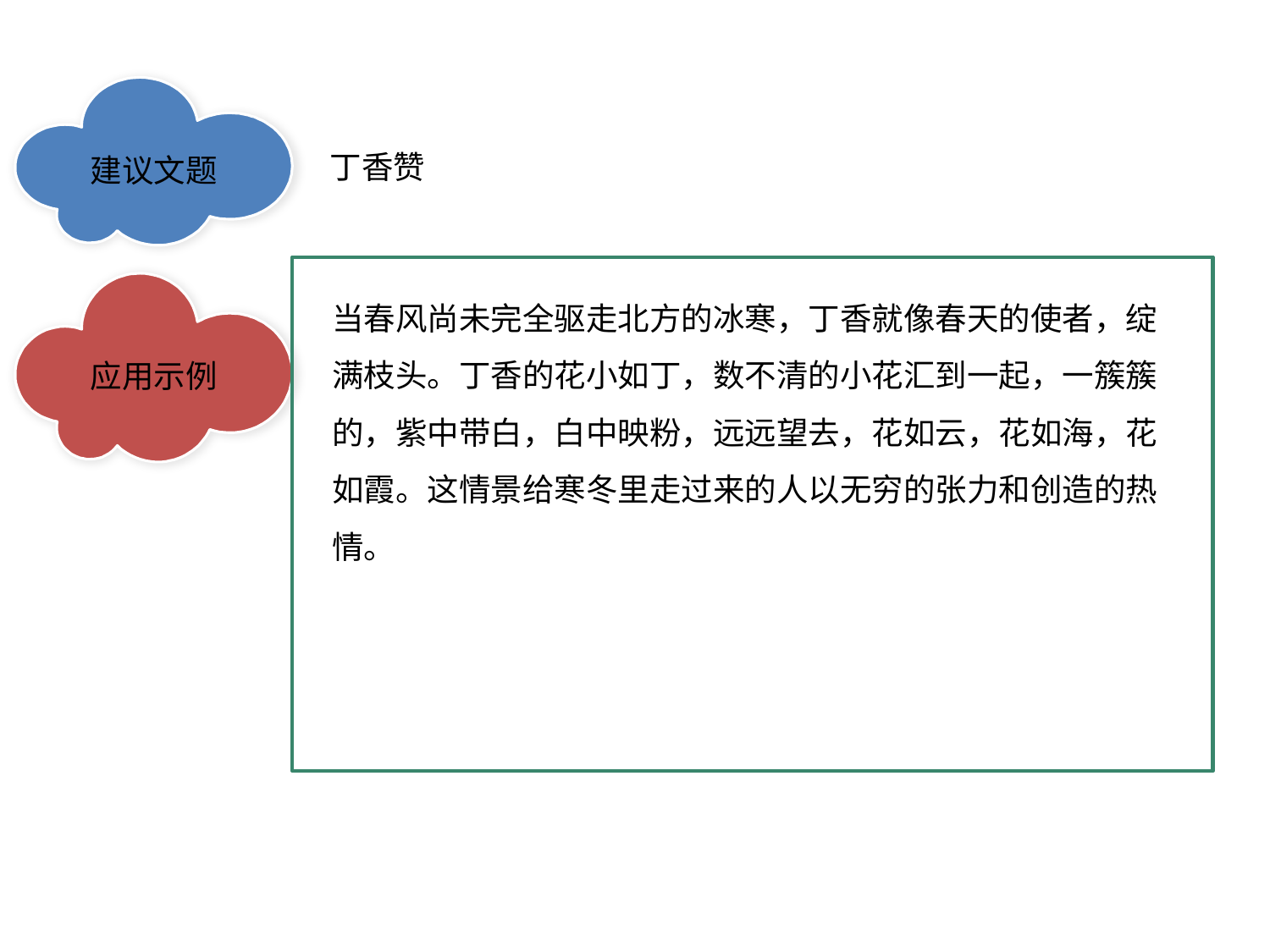

建议文题
丁香赞

应用示例
当春风尚未完全驱走北方的冰寒，丁香就像春天的使者，绽满枝头。丁香的花小如丁，数不清的小花汇到一起，一簇簇的，紫中带白，白中映粉，远远望去，花如云，花如海，花如霞。这情景给寒冬里走过来的人以无穷的张力和创造的热情。